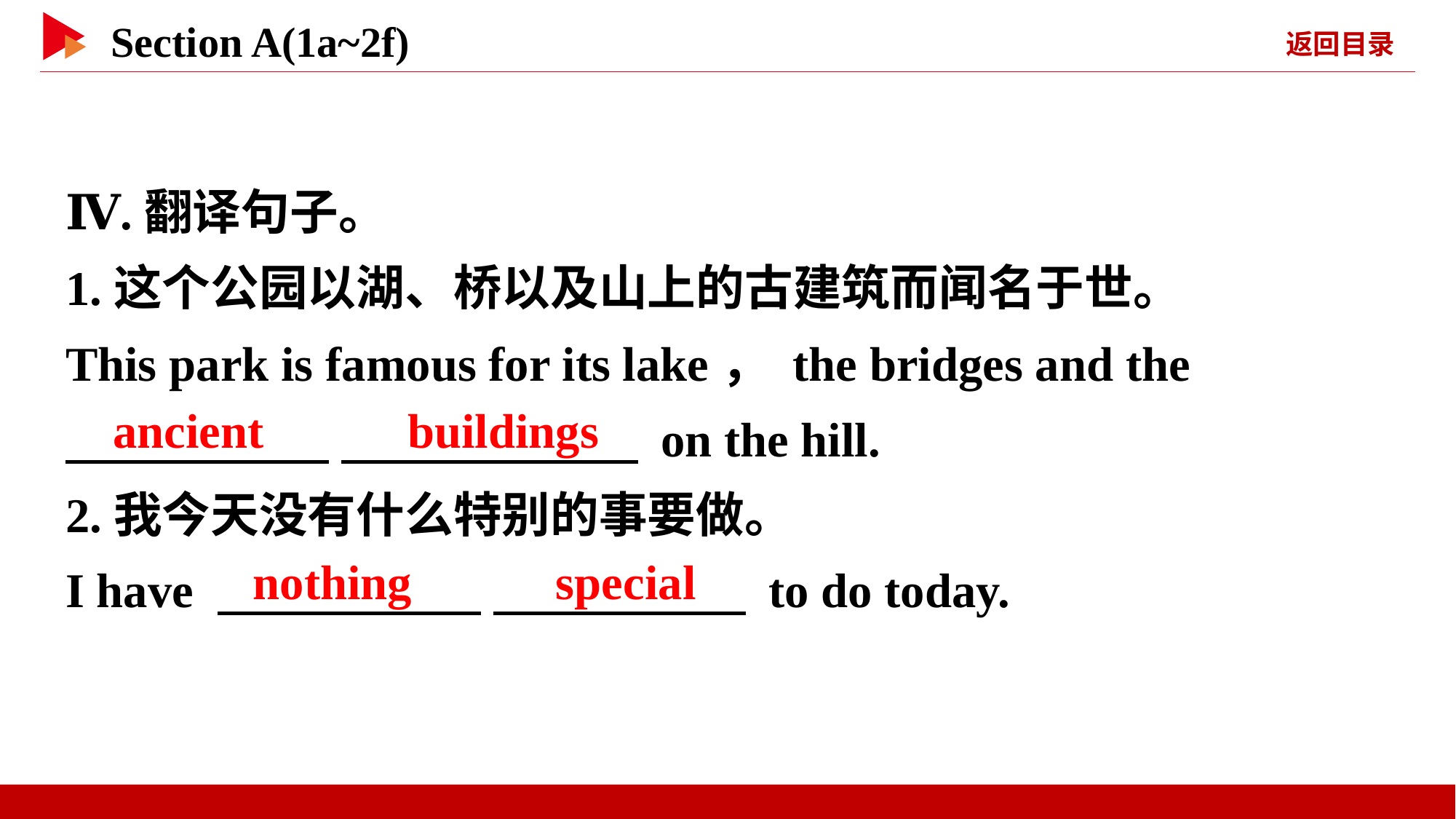

Ⅳ.翻译句子。
1.这个公园以湖、桥以及山上的古建筑而闻名于世。
This park is famous for its lake， the bridges and the
　               　 　                  　 on the hill.
2.我今天没有什么特别的事要做。
I have 　               　 　              　 to do today.

ancient 　 　buildings
nothing 　 　special